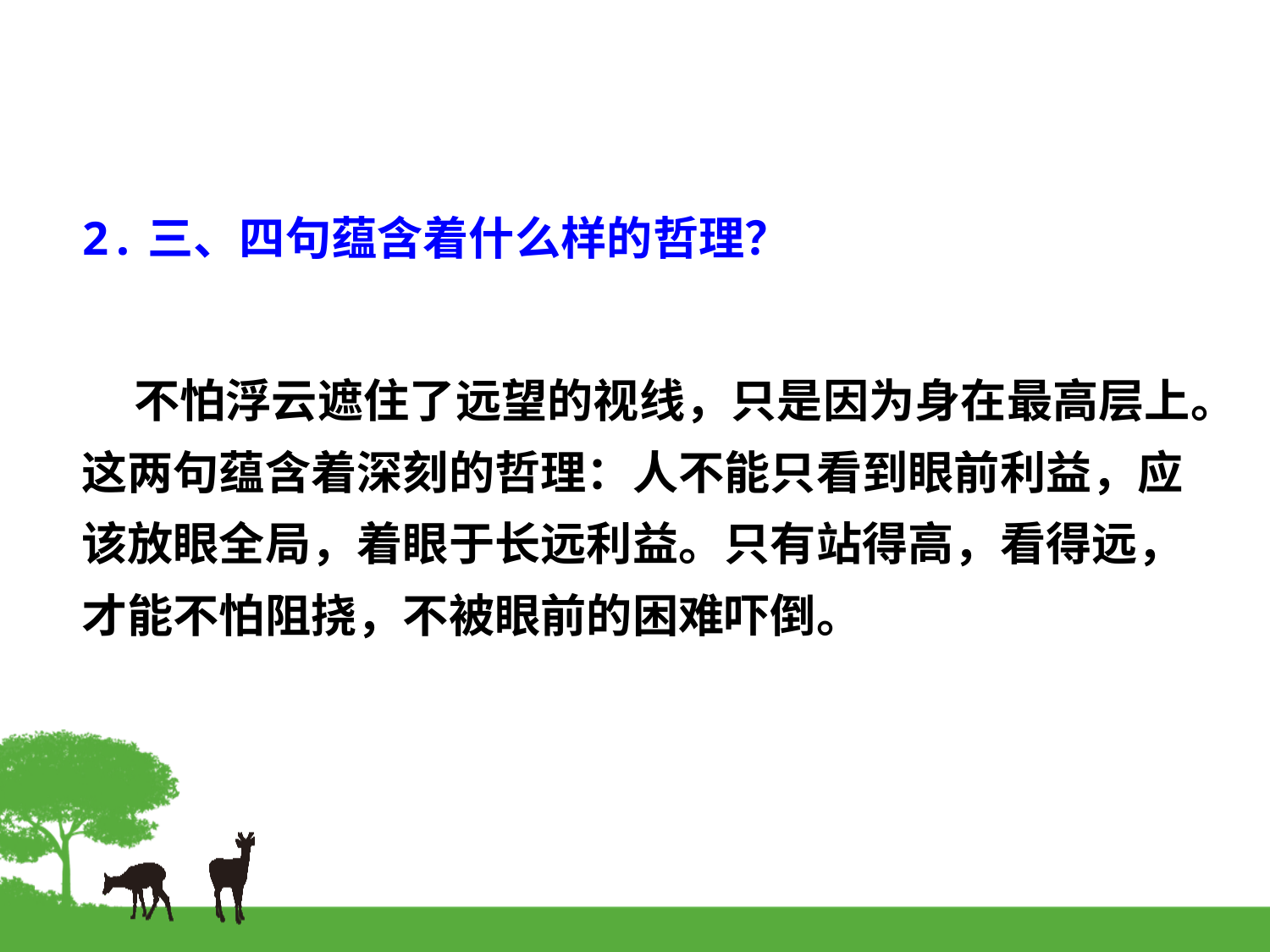

2.三、四句蕴含着什么样的哲理？
    不怕浮云遮住了远望的视线，只是因为身在最高层上。这两句蕴含着深刻的哲理：人不能只看到眼前利益，应该放眼全局，着眼于长远利益。只有站得高，看得远，才能不怕阻挠，不被眼前的困难吓倒。